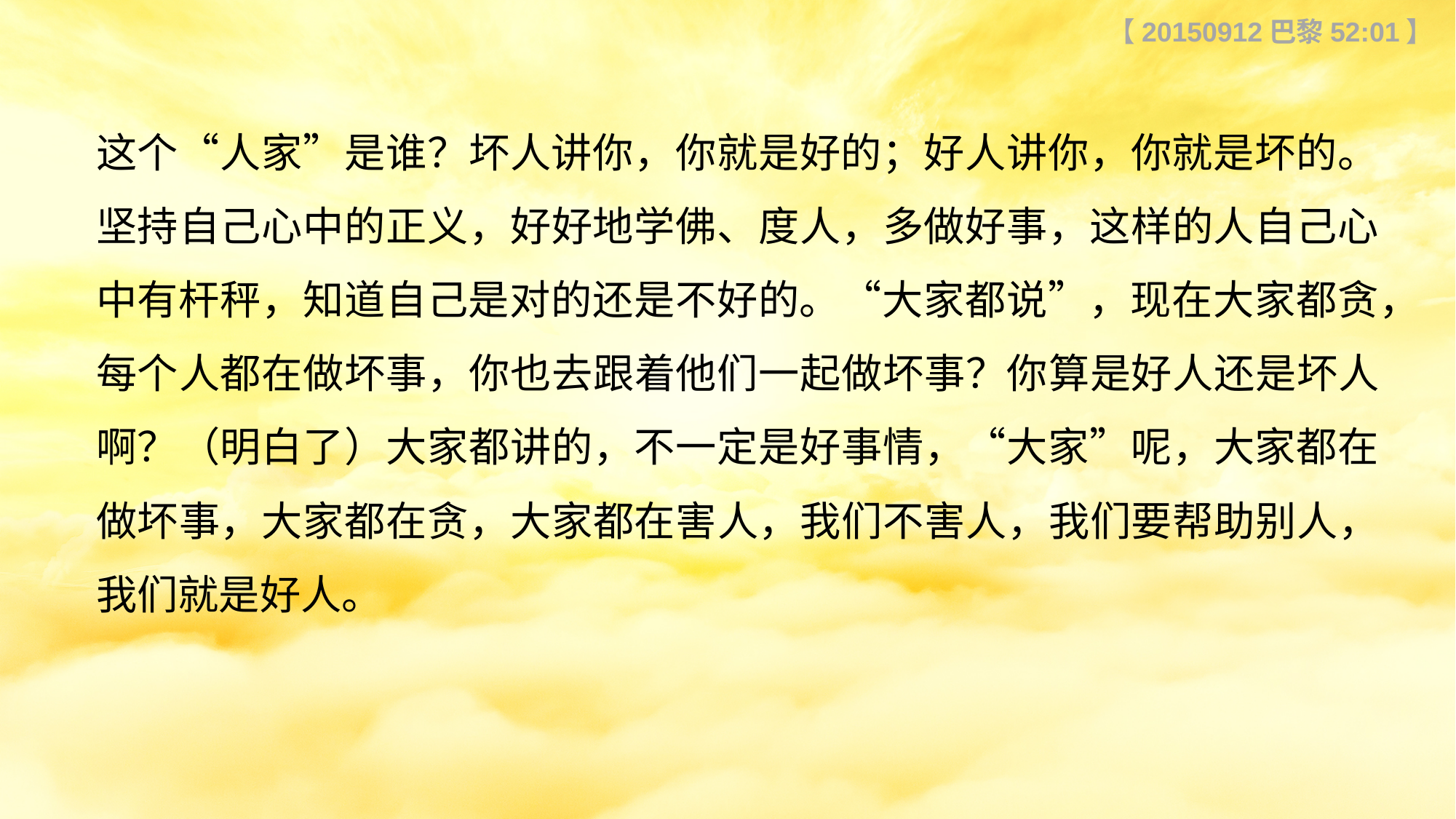

【20150912巴黎52:01】
这个“人家”是谁？坏人讲你，你就是好的；好人讲你，你就是坏的。坚持自己心中的正义，好好地学佛、度人，多做好事，这样的人自己心中有杆秤，知道自己是对的还是不好的。“大家都说”，现在大家都贪，每个人都在做坏事，你也去跟着他们一起做坏事？你算是好人还是坏人啊？（明白了）大家都讲的，不一定是好事情，“大家”呢，大家都在做坏事，大家都在贪，大家都在害人，我们不害人，我们要帮助别人，我们就是好人。